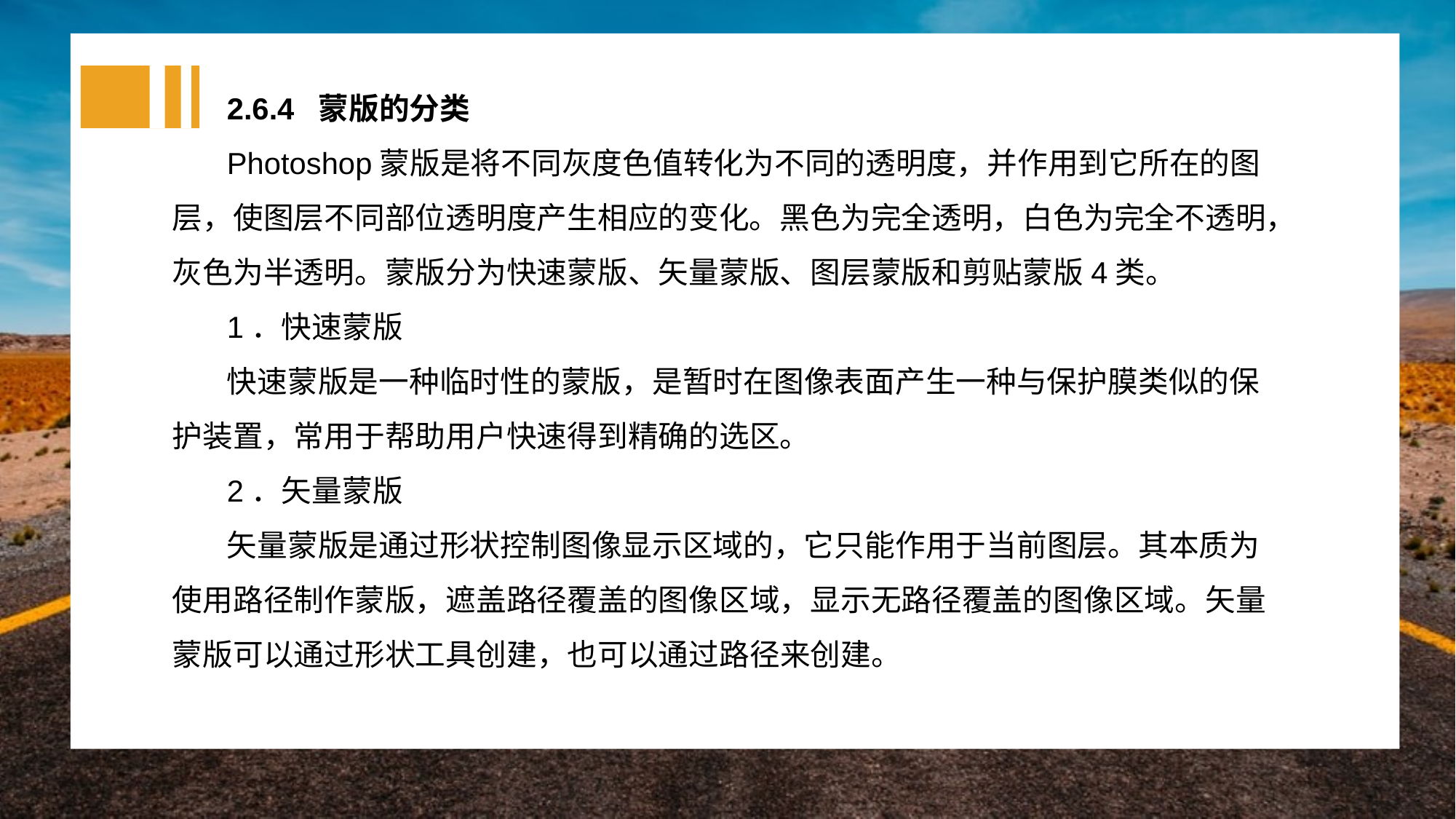

2.6.4  蒙版的分类
Photoshop蒙版是将不同灰度色值转化为不同的透明度，并作用到它所在的图层，使图层不同部位透明度产生相应的变化。黑色为完全透明，白色为完全不透明，灰色为半透明。蒙版分为快速蒙版、矢量蒙版、图层蒙版和剪贴蒙版4类。
1．快速蒙版
快速蒙版是一种临时性的蒙版，是暂时在图像表面产生一种与保护膜类似的保护装置，常用于帮助用户快速得到精确的选区。
2．矢量蒙版
矢量蒙版是通过形状控制图像显示区域的，它只能作用于当前图层。其本质为使用路径制作蒙版，遮盖路径覆盖的图像区域，显示无路径覆盖的图像区域。矢量蒙版可以通过形状工具创建，也可以通过路径来创建。